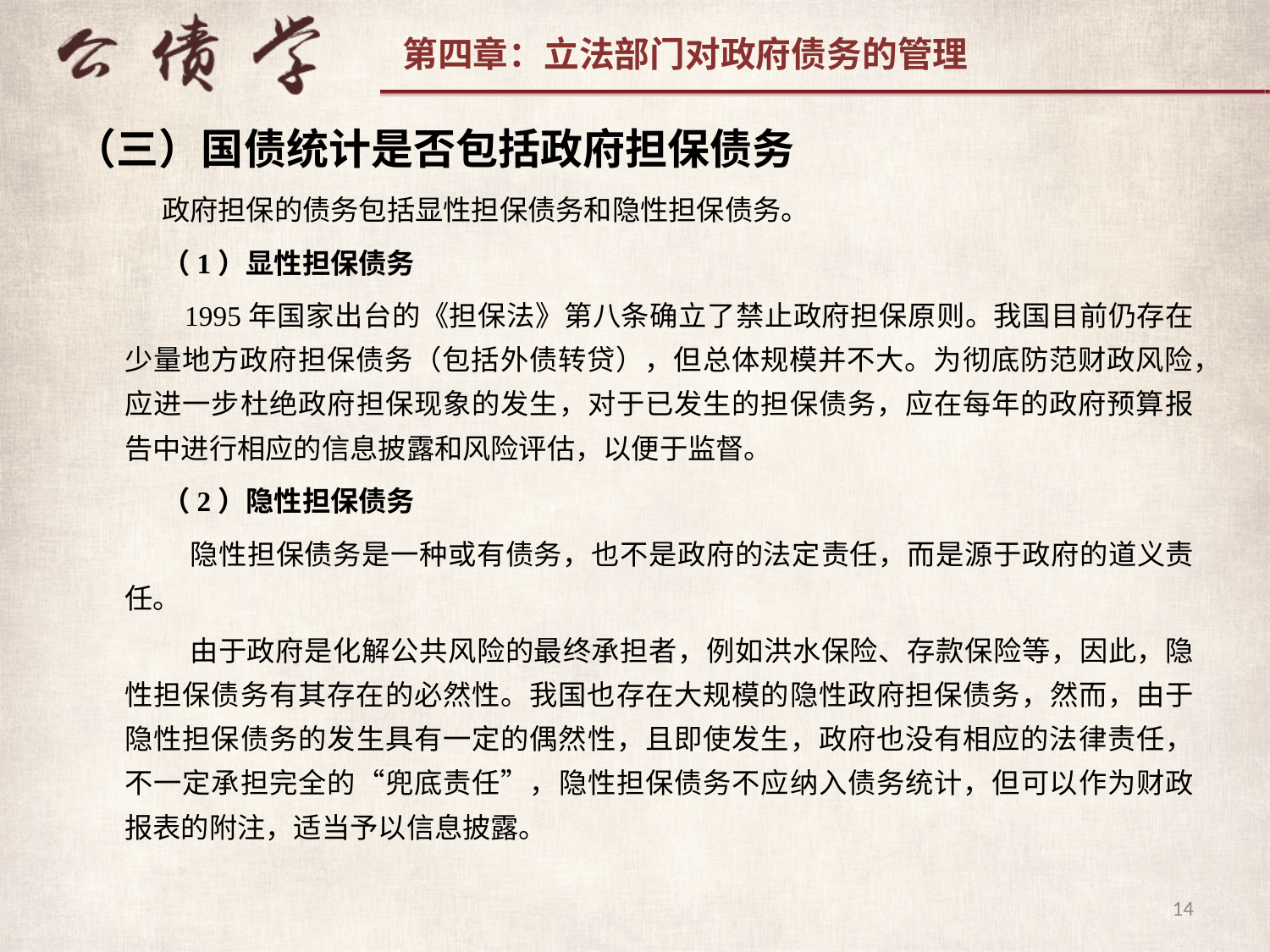

（三）国债统计是否包括政府担保债务
政府担保的债务包括显性担保债务和隐性担保债务。
（1）显性担保债务
   1995年国家出台的《担保法》第八条确立了禁止政府担保原则。我国目前仍存在少量地方政府担保债务（包括外债转贷），但总体规模并不大。为彻底防范财政风险，应进一步杜绝政府担保现象的发生，对于已发生的担保债务，应在每年的政府预算报告中进行相应的信息披露和风险评估，以便于监督。
（2）隐性担保债务
   隐性担保债务是一种或有债务，也不是政府的法定责任，而是源于政府的道义责任。
   由于政府是化解公共风险的最终承担者，例如洪水保险、存款保险等，因此，隐性担保债务有其存在的必然性。我国也存在大规模的隐性政府担保债务，然而，由于隐性担保债务的发生具有一定的偶然性，且即使发生，政府也没有相应的法律责任，不一定承担完全的“兜底责任”，隐性担保债务不应纳入债务统计，但可以作为财政报表的附注，适当予以信息披露。
14